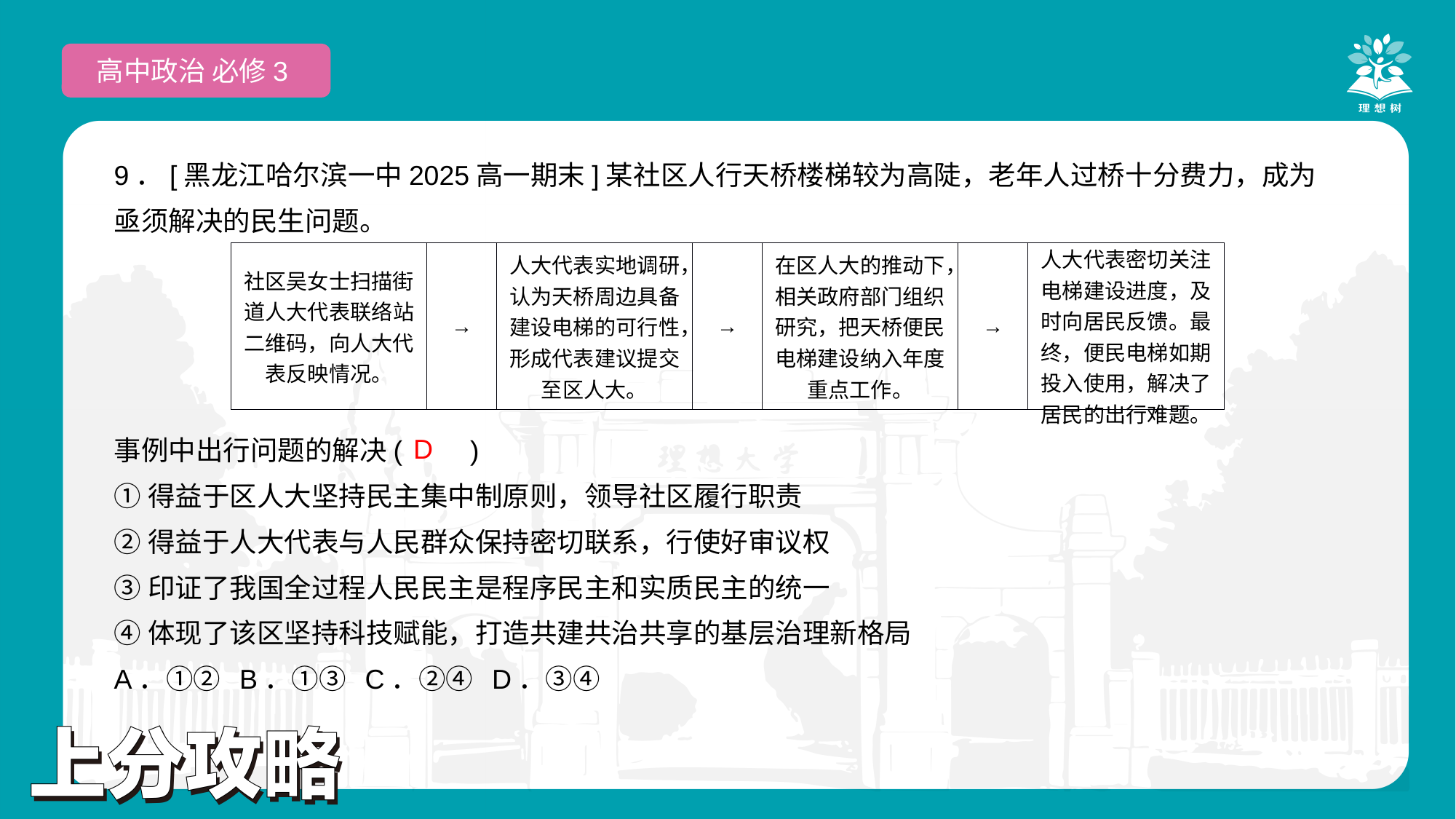

高中政治 必修3
9．[黑龙江哈尔滨一中2025高一期末]某社区人行天桥楼梯较为高陡，老年人过桥十分费力，成为亟须解决的民生问题。

事例中出行问题的解决(　　)
①得益于区人大坚持民主集中制原则，领导社区履行职责
②得益于人大代表与人民群众保持密切联系，行使好审议权
③印证了我国全过程人民民主是程序民主和实质民主的统一
④体现了该区坚持科技赋能，打造共建共治共享的基层治理新格局
A．①②  B．①③  C．②④  D．③④
| 社区吴女士扫描街道人大代表联络站二维码，向人大代表反映情况。 | → | 人大代表实地调研，认为天桥周边具备建设电梯的可行性，形成代表建议提交至区人大。 | → | 在区人大的推动下，相关政府部门组织研究，把天桥便民电梯建设纳入年度重点工作。 | → | 人大代表密切关注电梯建设进度，及时向居民反馈。最终，便民电梯如期投入使用，解决了居民的出行难题。 |
| --- | --- | --- | --- | --- | --- | --- |
D